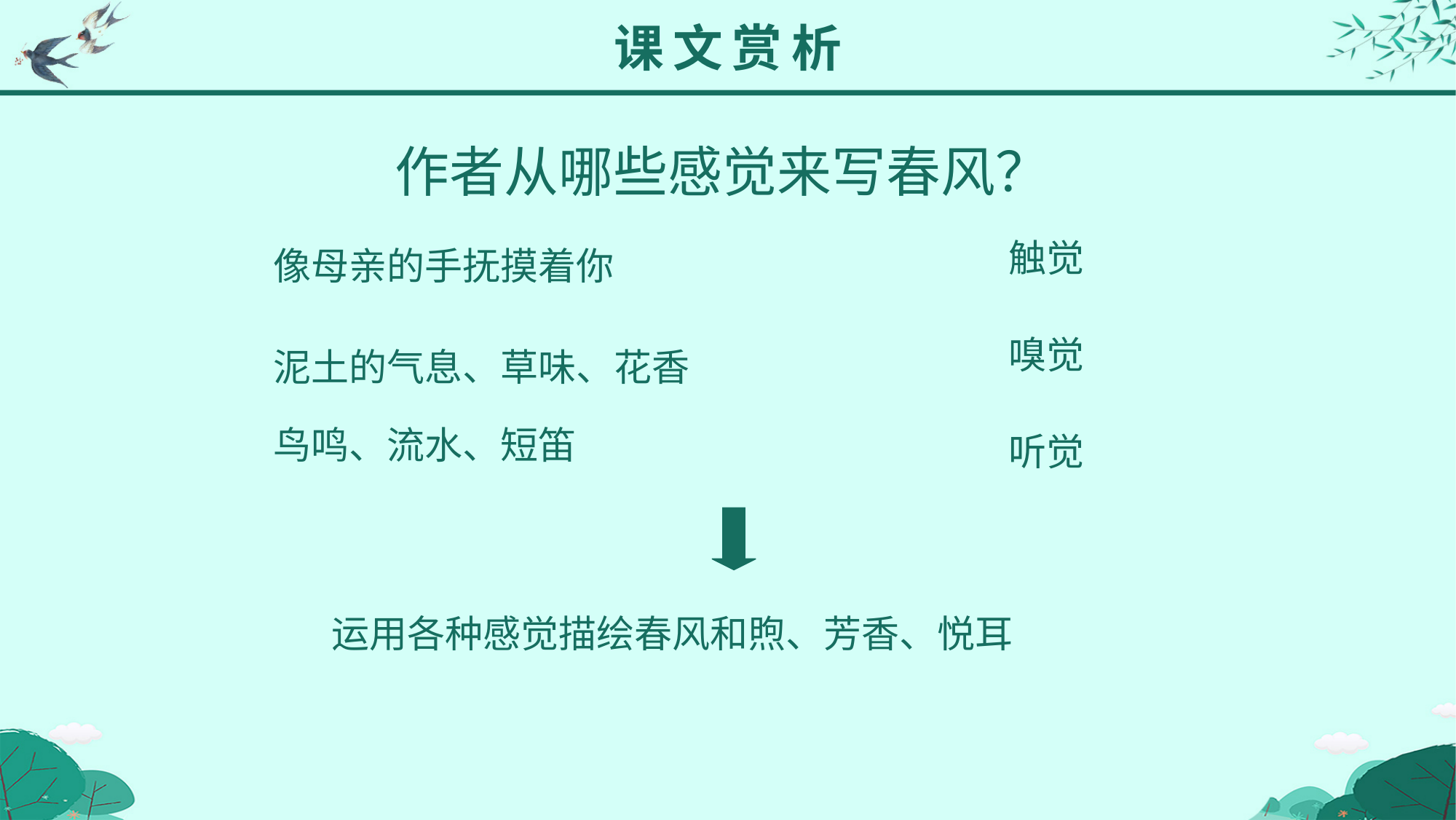

课文赏析

作者从哪些感觉来写春风？
触觉
像母亲的手抚摸着你
嗅觉
泥土的气息、草味、花香
鸟鸣、流水、短笛
听觉

运用各种感觉描绘春风和煦、芳香、悦耳